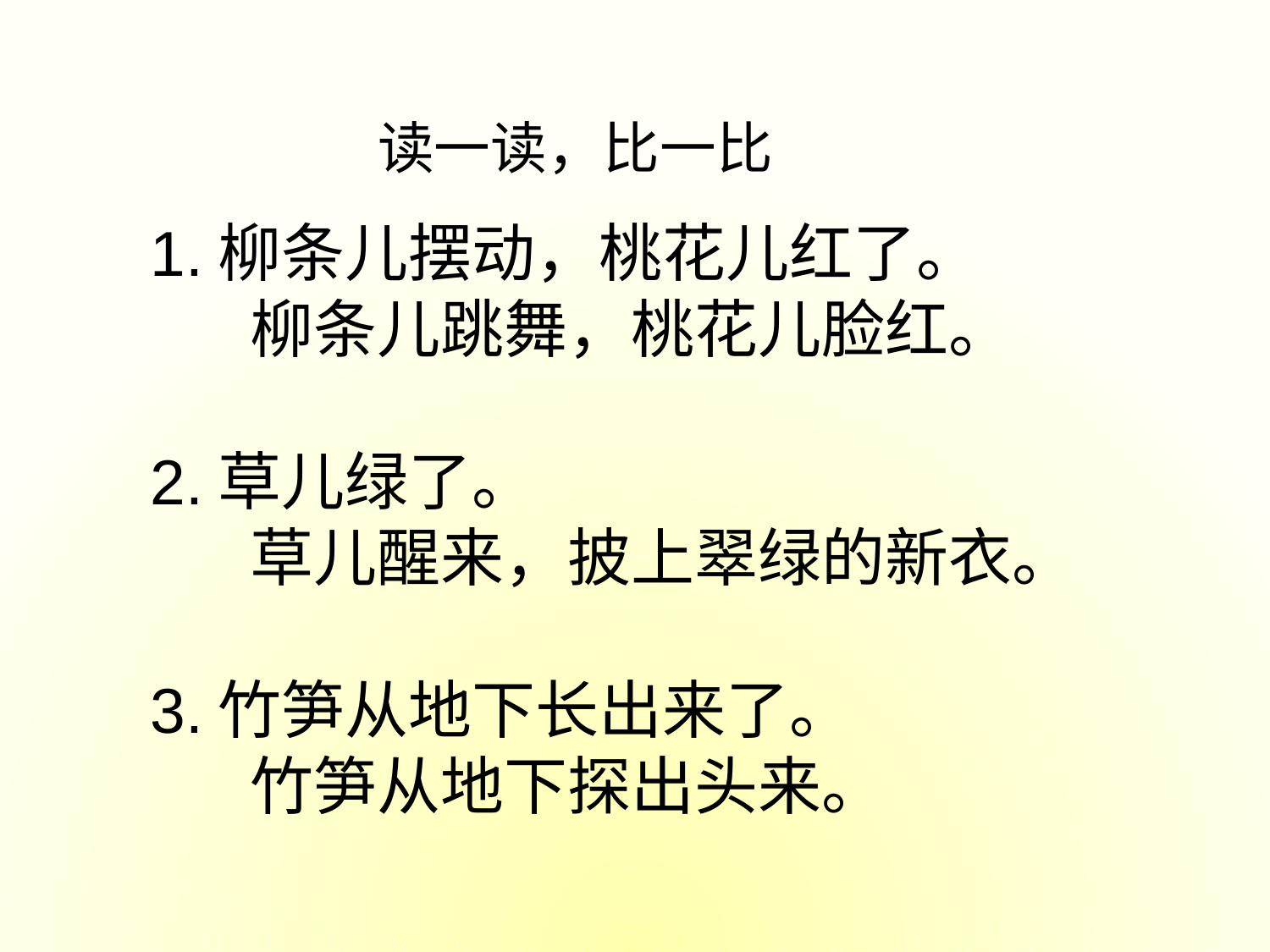

读一读，比一比
1.柳条儿摆动，桃花儿红了。
      柳条儿跳舞，桃花儿脸红。

2.草儿绿了。
      草儿醒来，披上翠绿的新衣。

3.竹笋从地下长出来了。
      竹笋从地下探出头来。